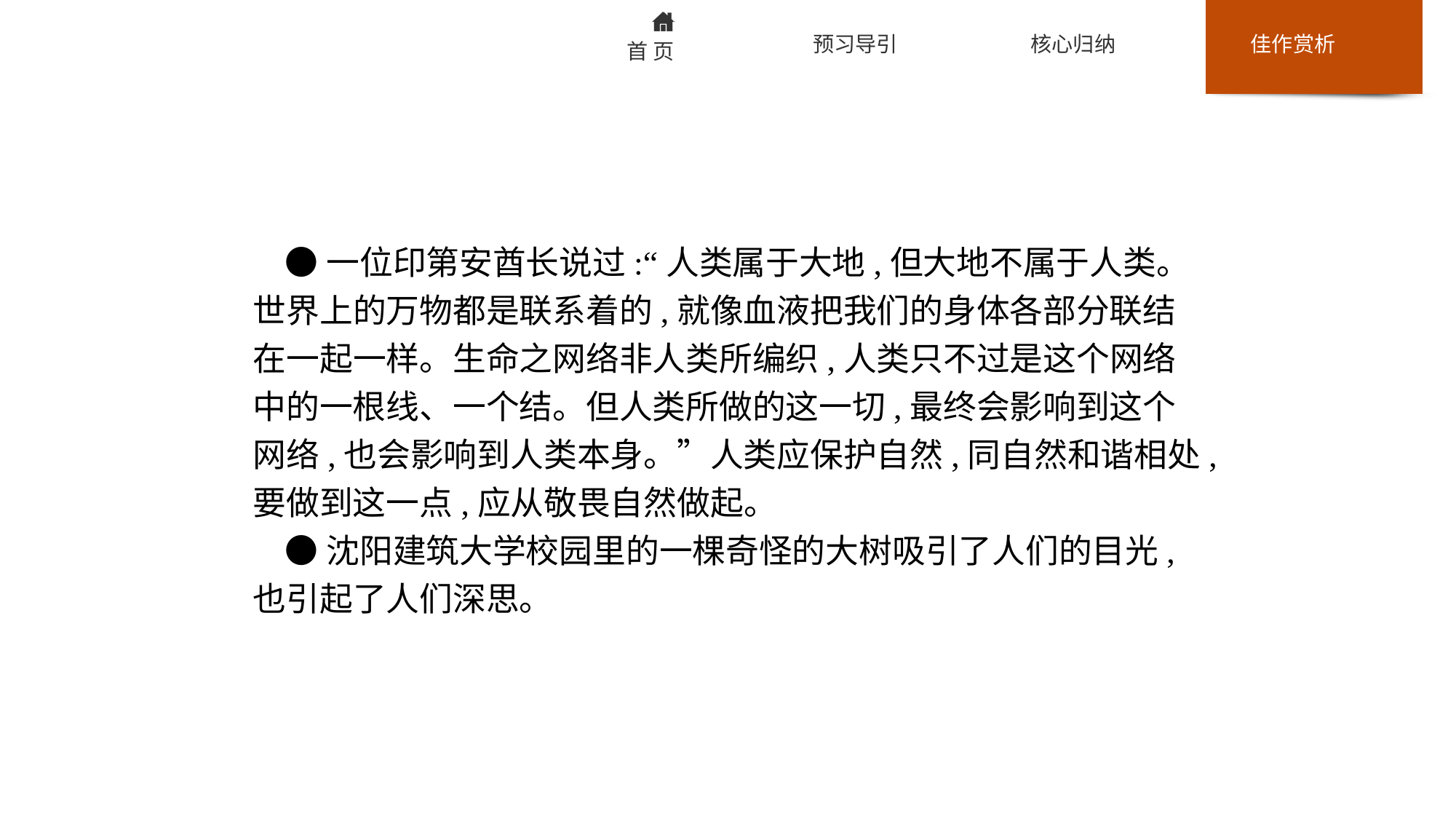

●一位印第安酋长说过:“人类属于大地,但大地不属于人类。世界上的万物都是联系着的,就像血液把我们的身体各部分联结在一起一样。生命之网络非人类所编织,人类只不过是这个网络中的一根线、一个结。但人类所做的这一切,最终会影响到这个网络,也会影响到人类本身。”人类应保护自然,同自然和谐相处,要做到这一点,应从敬畏自然做起。
●沈阳建筑大学校园里的一棵奇怪的大树吸引了人们的目光,也引起了人们深思。